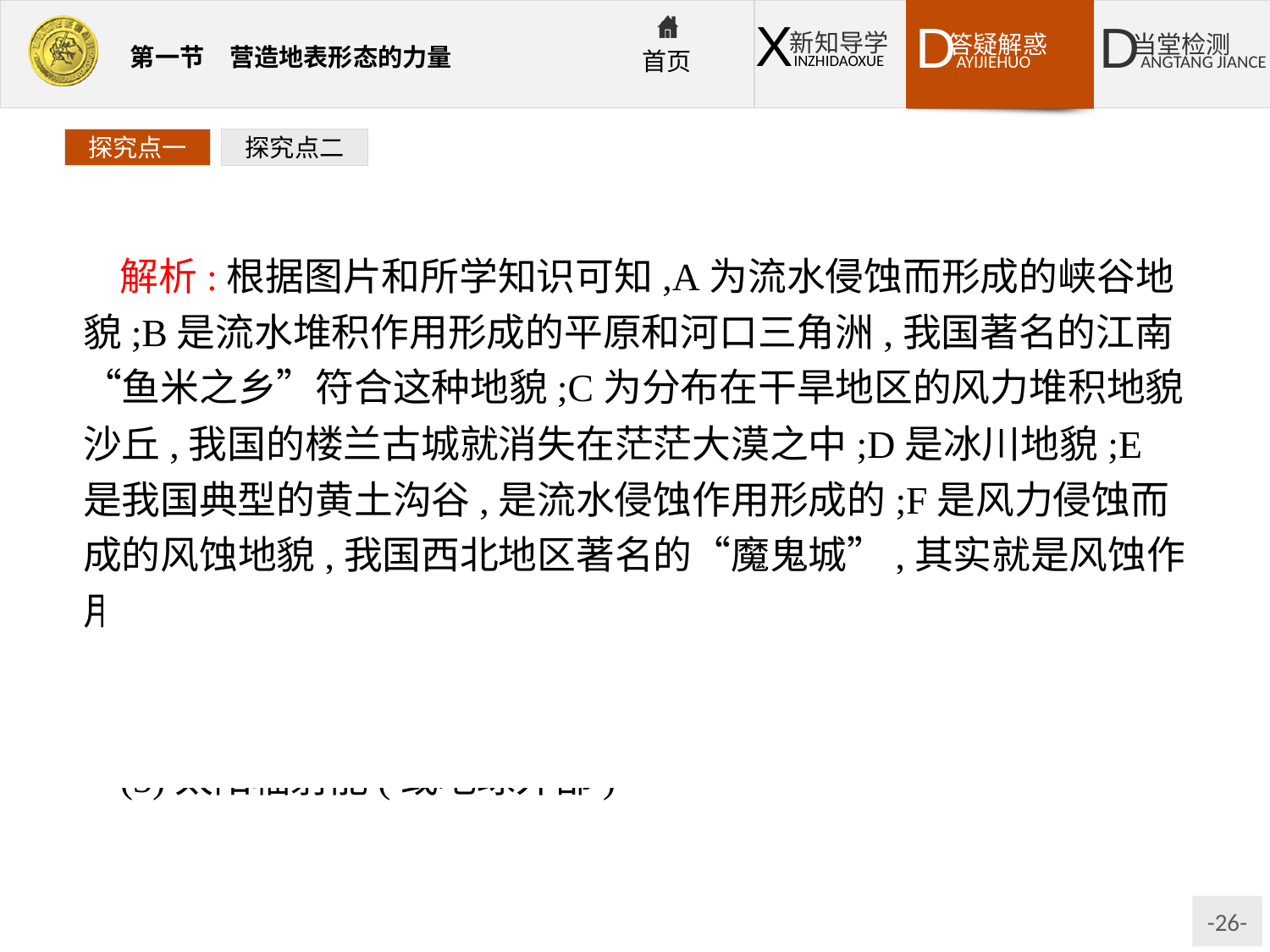

探究点一
探究点二
解析:根据图片和所学知识可知,A为流水侵蚀而形成的峡谷地貌;B是流水堆积作用形成的平原和河口三角洲,我国著名的江南“鱼米之乡”符合这种地貌;C为分布在干旱地区的风力堆积地貌沙丘,我国的楼兰古城就消失在茫茫大漠之中;D是冰川地貌;E是我国典型的黄土沟谷,是流水侵蚀作用形成的;F是风力侵蚀而成的风蚀地貌,我国西北地区著名的“魔鬼城”,其实就是风蚀作用形成的。
答案:(1)A　C　D　F　B　E
(2)流水侵蚀　流水堆积　风力堆积　流水侵蚀　风力侵蚀
(3)太阳辐射能(或地球外部)